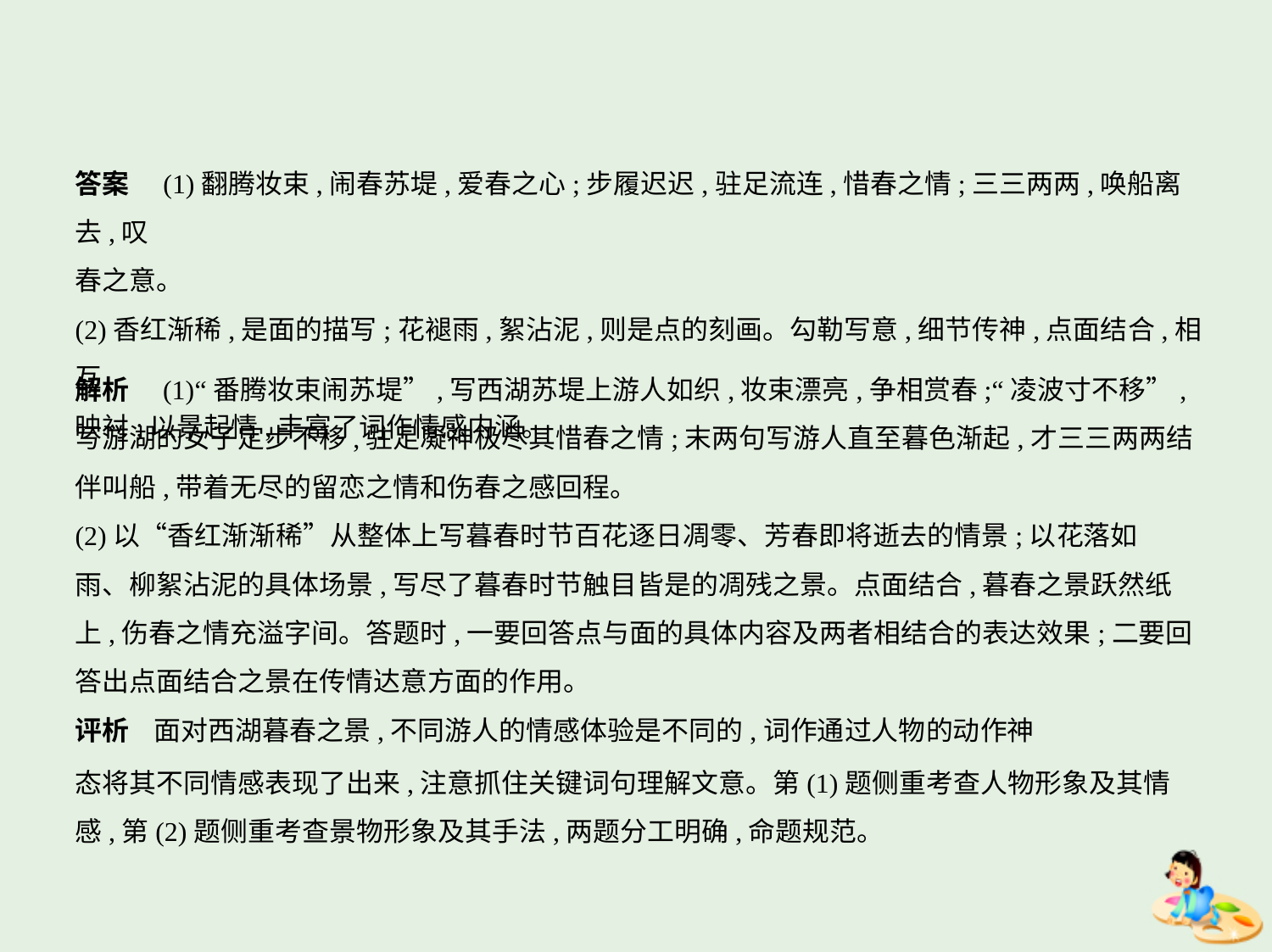

答案　(1)翻腾妆束,闹春苏堤,爱春之心;步履迟迟,驻足流连,惜春之情;三三两两,唤船离去,叹
春之意。
(2)香红渐稀,是面的描写;花褪雨,絮沾泥,则是点的刻画。勾勒写意,细节传神,点面结合,相互
映衬;以景起情,丰富了词作情感内涵。
解析　(1)“番腾妆束闹苏堤”,写西湖苏堤上游人如织,妆束漂亮,争相赏春;“凌波寸不移”,
写游湖的女子定步不移,驻足凝神极尽其惜春之情;末两句写游人直至暮色渐起,才三三两两结
伴叫船,带着无尽的留恋之情和伤春之感回程。
(2)以“香红渐渐稀”从整体上写暮春时节百花逐日凋零、芳春即将逝去的情景;以花落如
雨、柳絮沾泥的具体场景,写尽了暮春时节触目皆是的凋残之景。点面结合,暮春之景跃然纸
上,伤春之情充溢字间。答题时,一要回答点与面的具体内容及两者相结合的表达效果;二要回
答出点面结合之景在传情达意方面的作用。
评析    面对西湖暮春之景,不同游人的情感体验是不同的,词作通过人物的动作神
态将其不同情感表现了出来,注意抓住关键词句理解文意。第(1)题侧重考查人物形象及其情
感,第(2)题侧重考查景物形象及其手法,两题分工明确,命题规范。